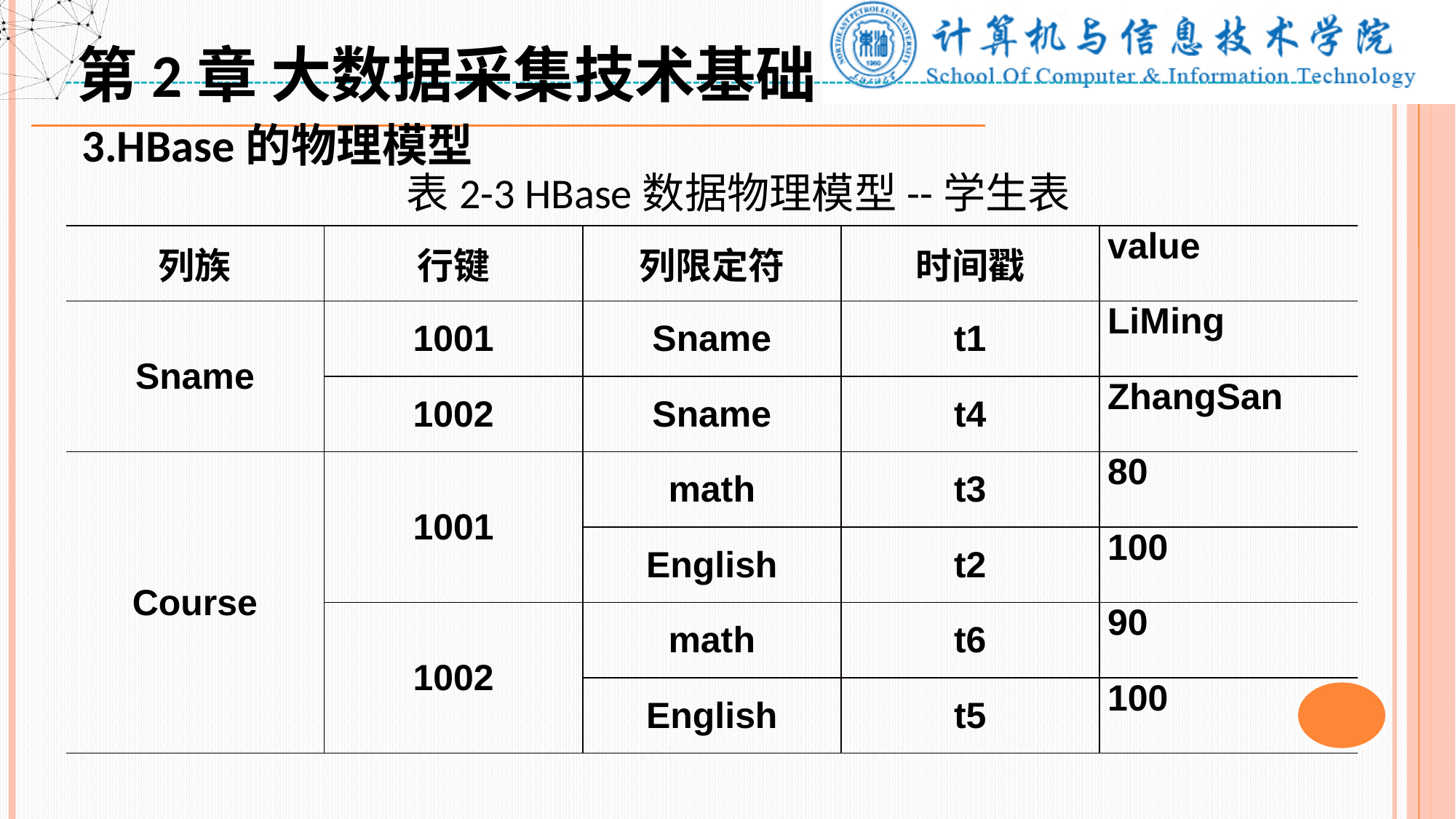

第2章 大数据采集技术基础
3.HBase的物理模型
 表2-3 HBase数据物理模型--学生表
| 列族 | 行键 | 列限定符 | 时间戳 | value |
| --- | --- | --- | --- | --- |
| Sname | 1001 | Sname | t1 | LiMing |
|  | 1002 | Sname | t4 | ZhangSan |
| Course | 1001 | math | t3 | 80 |
|  |  | English | t2 | 100 |
|  | 1002 | math | t6 | 90 |
|  |  | English | t5 | 100 |